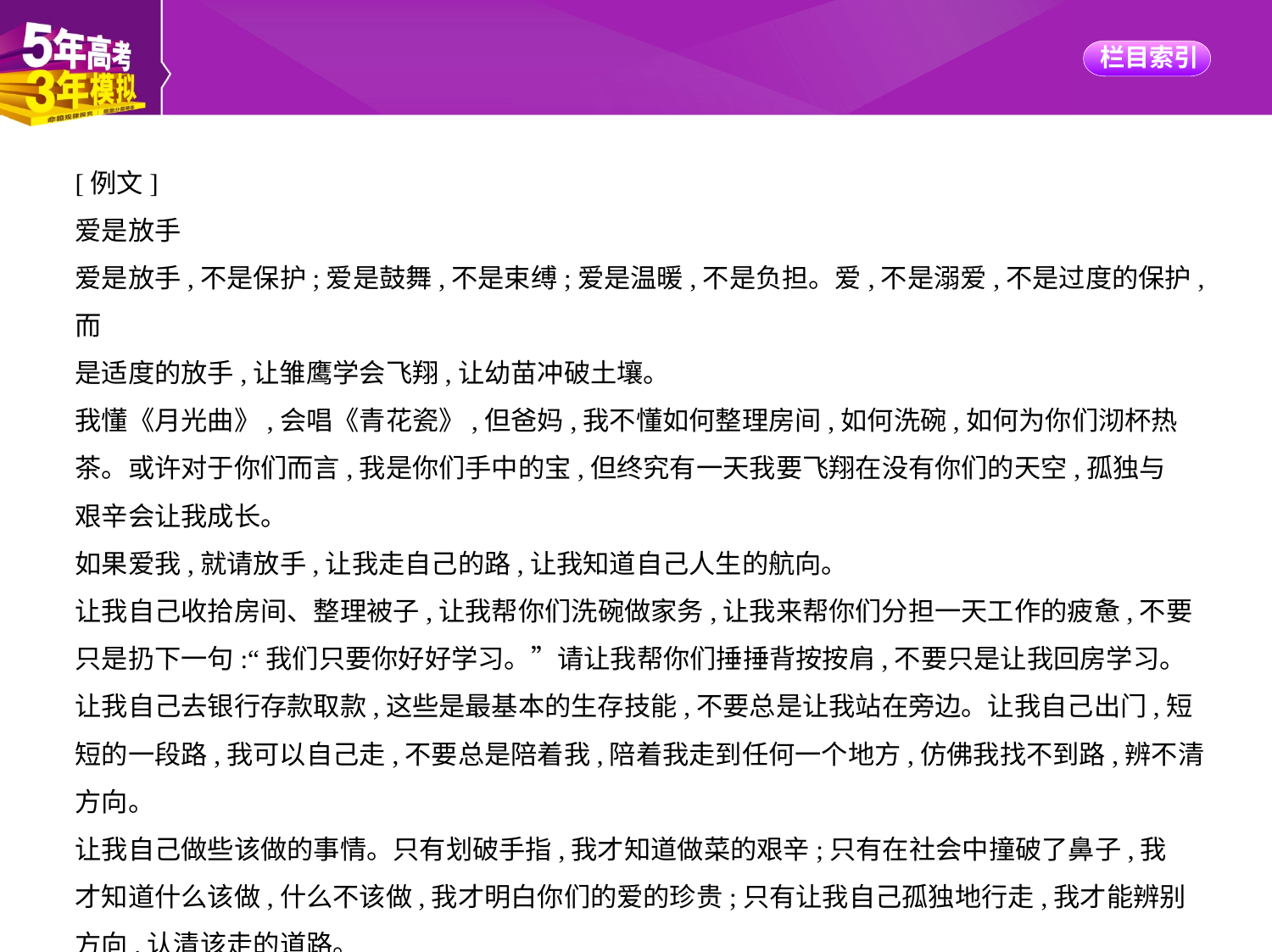

[例文]
爱是放手
爱是放手,不是保护;爱是鼓舞,不是束缚;爱是温暖,不是负担。爱,不是溺爱,不是过度的保护,而
是适度的放手,让雏鹰学会飞翔,让幼苗冲破土壤。
我懂《月光曲》,会唱《青花瓷》,但爸妈,我不懂如何整理房间,如何洗碗,如何为你们沏杯热
茶。或许对于你们而言,我是你们手中的宝,但终究有一天我要飞翔在没有你们的天空,孤独与
艰辛会让我成长。
如果爱我,就请放手,让我走自己的路,让我知道自己人生的航向。
让我自己收拾房间、整理被子,让我帮你们洗碗做家务,让我来帮你们分担一天工作的疲惫,不要只是扔下一句:“我们只要你好好学习。”请让我帮你们捶捶背按按肩,不要只是让我回房学习。让我自己去银行存款取款,这些是最基本的生存技能,不要总是让我站在旁边。让我自己出门,短短的一段路,我可以自己走,不要总是陪着我,陪着我走到任何一个地方,仿佛我找不到路,辨不清方向。
让我自己做些该做的事情。只有划破手指,我才知道做菜的艰辛;只有在社会中撞破了鼻子,我
才知道什么该做,什么不该做,我才明白你们的爱的珍贵;只有让我自己孤独地行走,我才能辨别
方向,认清该走的道路。
放开我,让我自己做决定,我的人生我做主。不要替我做好一切决定,我有我的人生,也有我想要